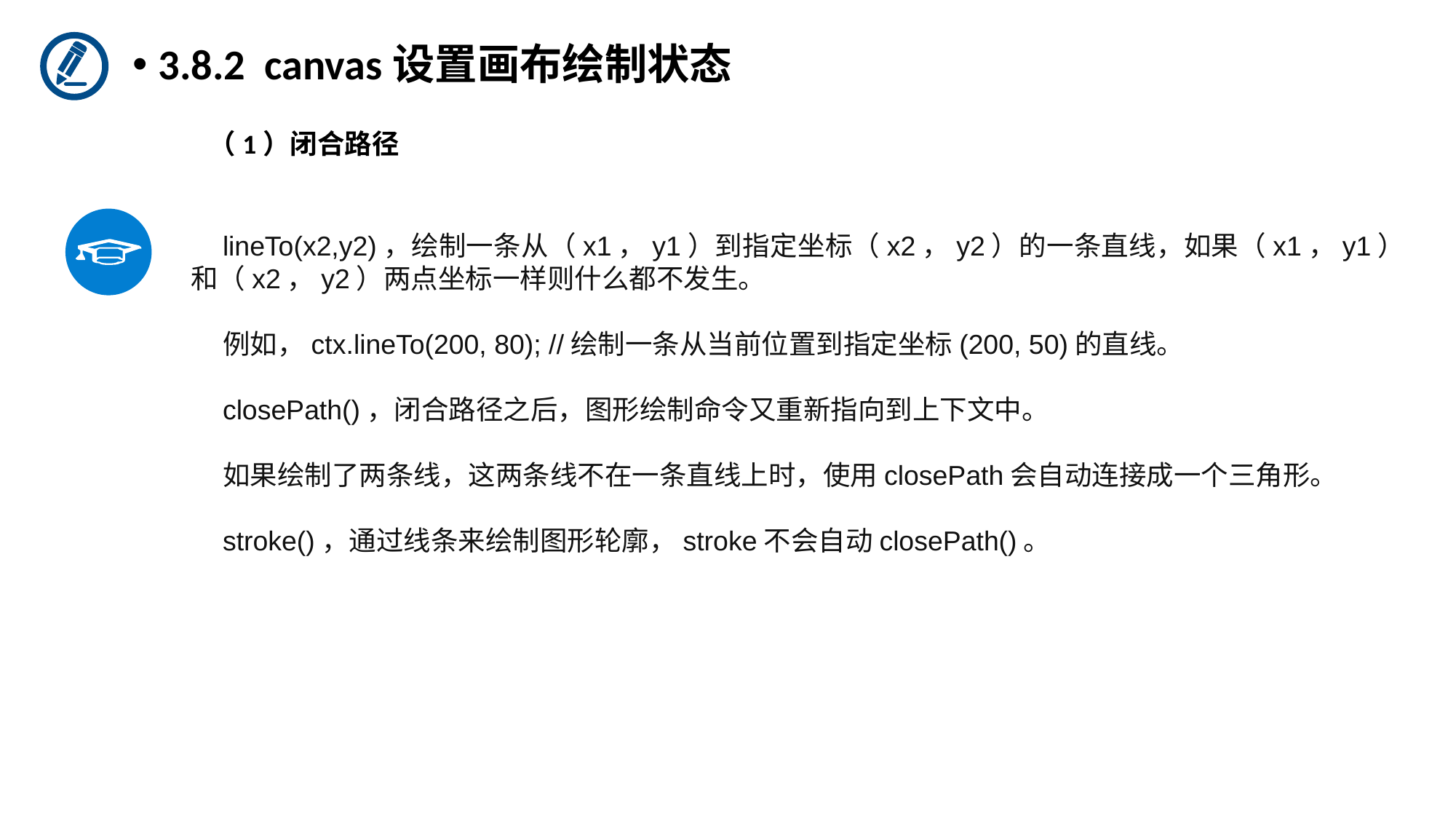

3.8.2  canvas设置画布绘制状态
（1）闭合路径

lineTo(x2,y2)，绘制一条从（x1，y1）到指定坐标（x2，y2）的一条直线，如果（x1，y1）和（x2，y2）两点坐标一样则什么都不发生。

例如，ctx.lineTo(200, 80); //绘制一条从当前位置到指定坐标(200, 50)的直线。

closePath()，闭合路径之后，图形绘制命令又重新指向到上下文中。

如果绘制了两条线，这两条线不在一条直线上时，使用closePath会自动连接成一个三角形。

stroke()，通过线条来绘制图形轮廓，stroke不会自动closePath()。